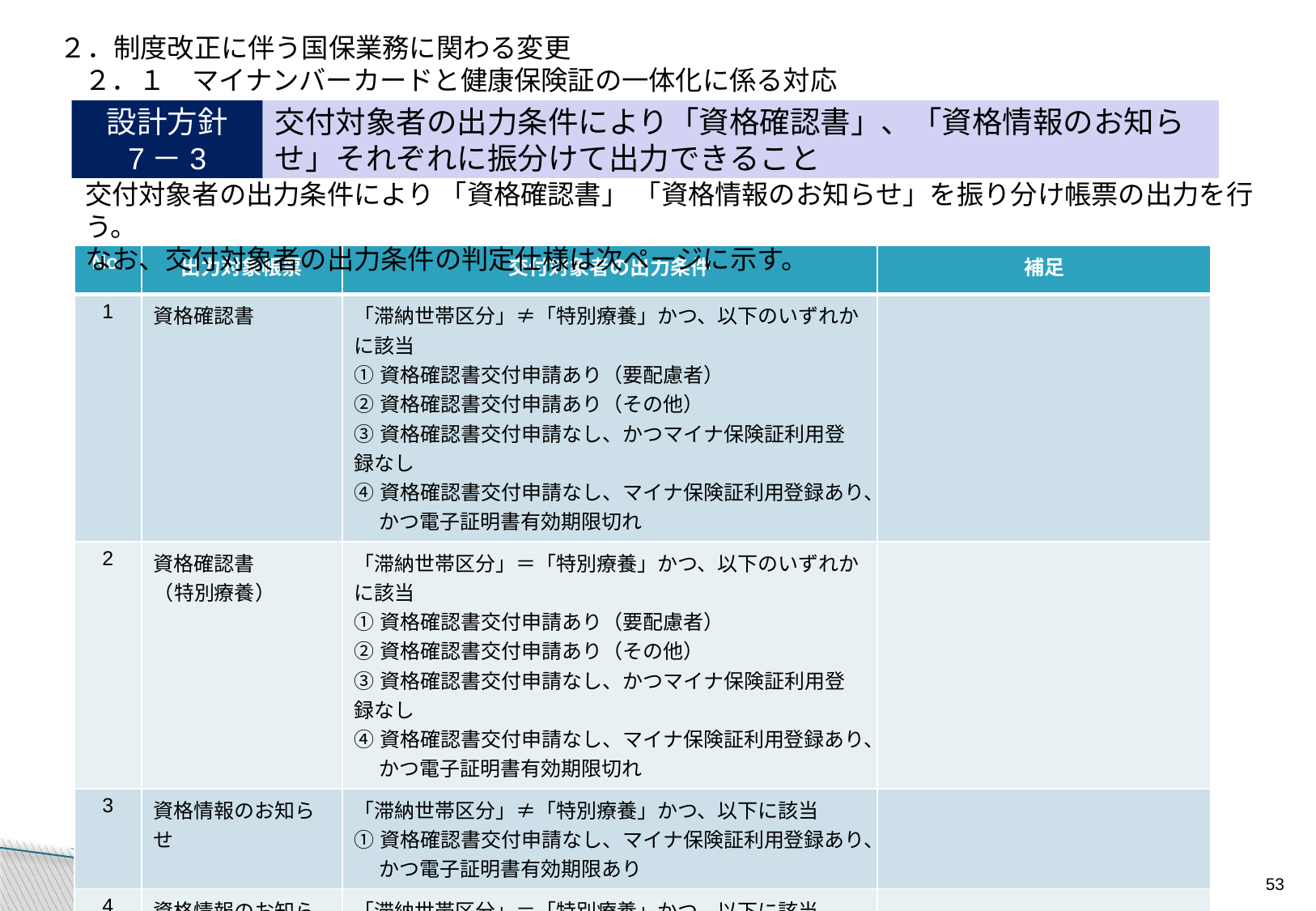

２．制度改正に伴う国保業務に関わる変更
２．１　マイナンバーカードと健康保険証の一体化に係る対応
設計方針
7－3
交付対象者の出力条件により「資格確認書」、「資格情報のお知らせ」それぞれに振分けて出力できること
交付対象者の出力条件により 「資格確認書」 「資格情報のお知らせ」を振り分け帳票の出力を行う。
なお、交付対象者の出力条件の判定仕様は次ページに示す。
| No. | 出力対象帳票 | 交付対象者の出力条件 | 補足 |
| --- | --- | --- | --- |
| 1 | 資格確認書 | 「滞納世帯区分」≠「特別療養」かつ、以下のいずれかに該当 ①資格確認書交付申請あり（要配慮者） ②資格確認書交付申請あり（その他） ③資格確認書交付申請なし、かつマイナ保険証利用登録なし ④資格確認書交付申請なし、マイナ保険証利用登録あり、 　 かつ電子証明書有効期限切れ |  |
| 2 | 資格確認書 （特別療養） | 「滞納世帯区分」＝「特別療養」かつ、以下のいずれかに該当 ①資格確認書交付申請あり（要配慮者） ②資格確認書交付申請あり（その他） ③資格確認書交付申請なし、かつマイナ保険証利用登録なし ④資格確認書交付申請なし、マイナ保険証利用登録あり、 　 かつ電子証明書有効期限切れ |  |
| 3 | 資格情報のお知らせ | 「滞納世帯区分」≠「特別療養」かつ、以下に該当 ①資格確認書交付申請なし、マイナ保険証利用登録あり、 　 かつ電子証明書有効期限あり |  |
| 4 | 資格情報のお知らせ （特別療養） | 「滞納世帯区分」＝「特別療養」かつ、以下に該当 ①資格確認書交付申請なし、マイナ保険証利用登録あり、 　 かつ電子証明書有効期限あり |  |
| 5 | 利用登録状況確認対象者一覧表 | 資格に紐づくマイナ保険証利用登録情報が存在しない | 一覧表に加えて、被保険者ごとの最新の交付履歴と同じ種類の帳票を「滞納世帯区分」を再判定した上で、上記No.1～4のいずれかも交付する。 |
53